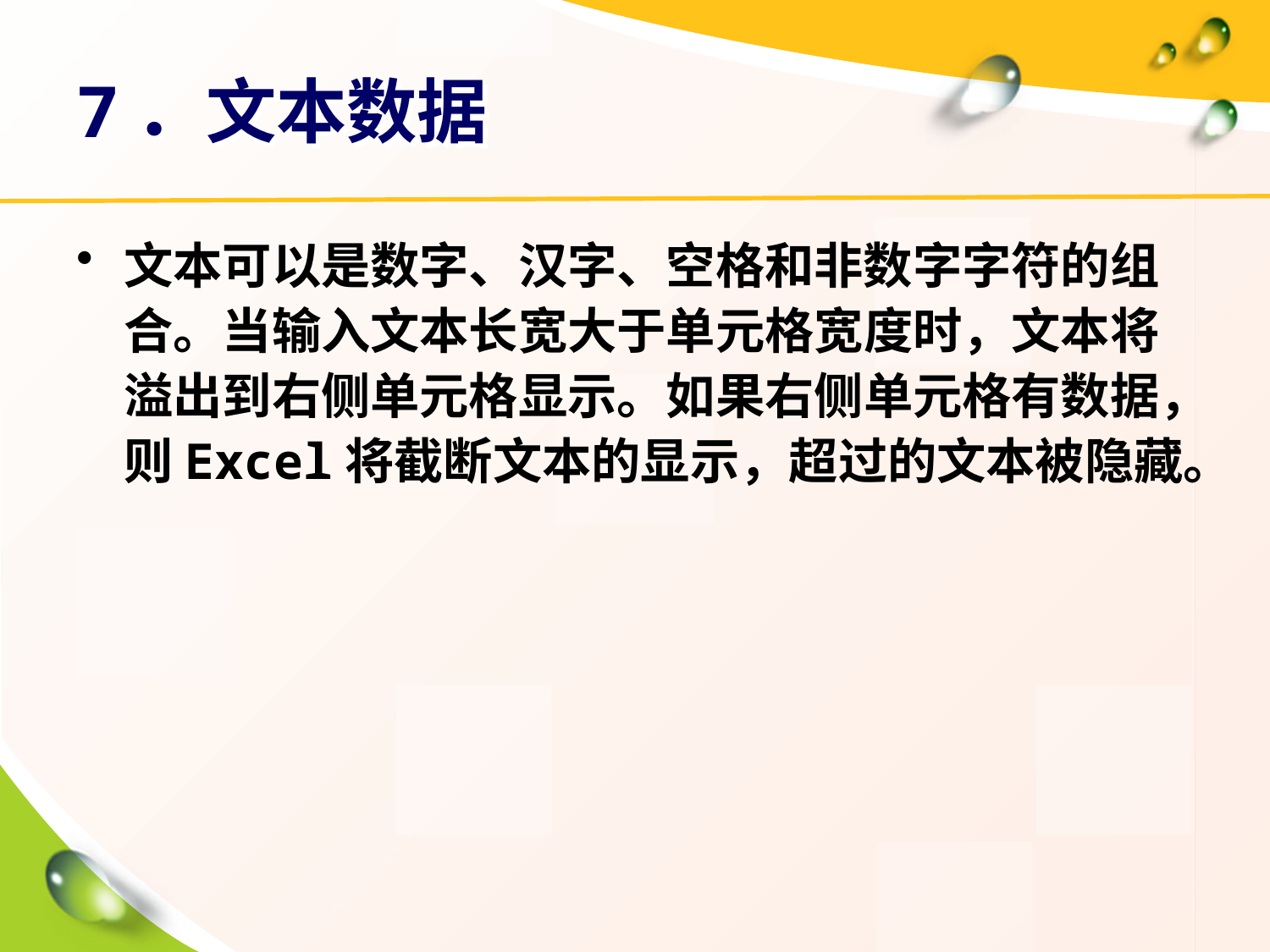

# 7．文本数据
文本可以是数字、汉字、空格和非数字字符的组合。当输入文本长宽大于单元格宽度时，文本将溢出到右侧单元格显示。如果右侧单元格有数据，则Excel将截断文本的显示，超过的文本被隐藏。